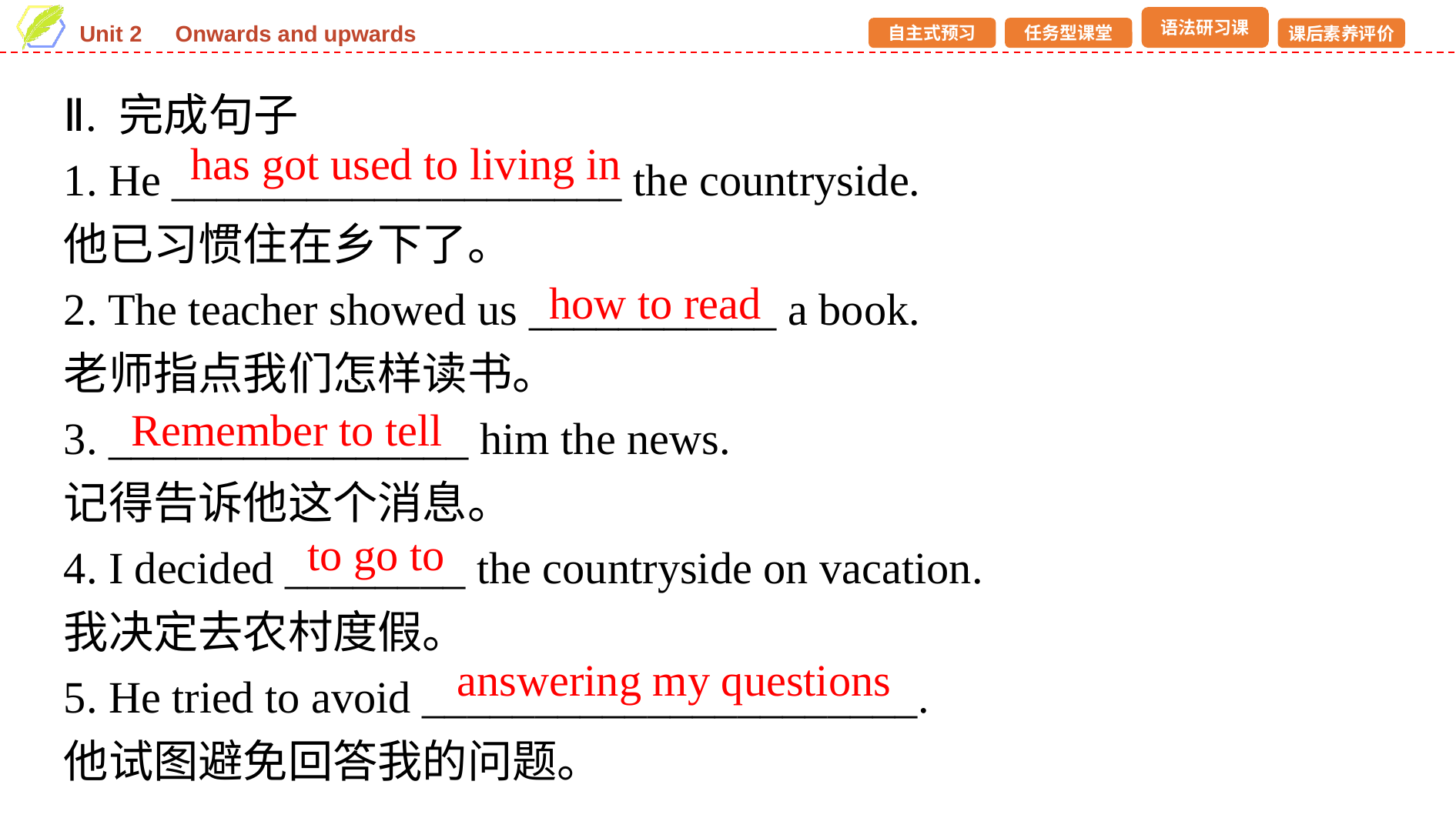

Ⅱ. 完成句子
1. He ____________________ the countryside.
他已习惯住在乡下了。
2. The teacher showed us ___________ a book.
老师指点我们怎样读书。
3. ________________ him the news.
记得告诉他这个消息。
4. I decided ________ the countryside on vacation.
我决定去农村度假。
5. He tried to avoid ______________________.
他试图避免回答我的问题。
has got used to living in
how to read
Remember to tell
to go to
answering my questions